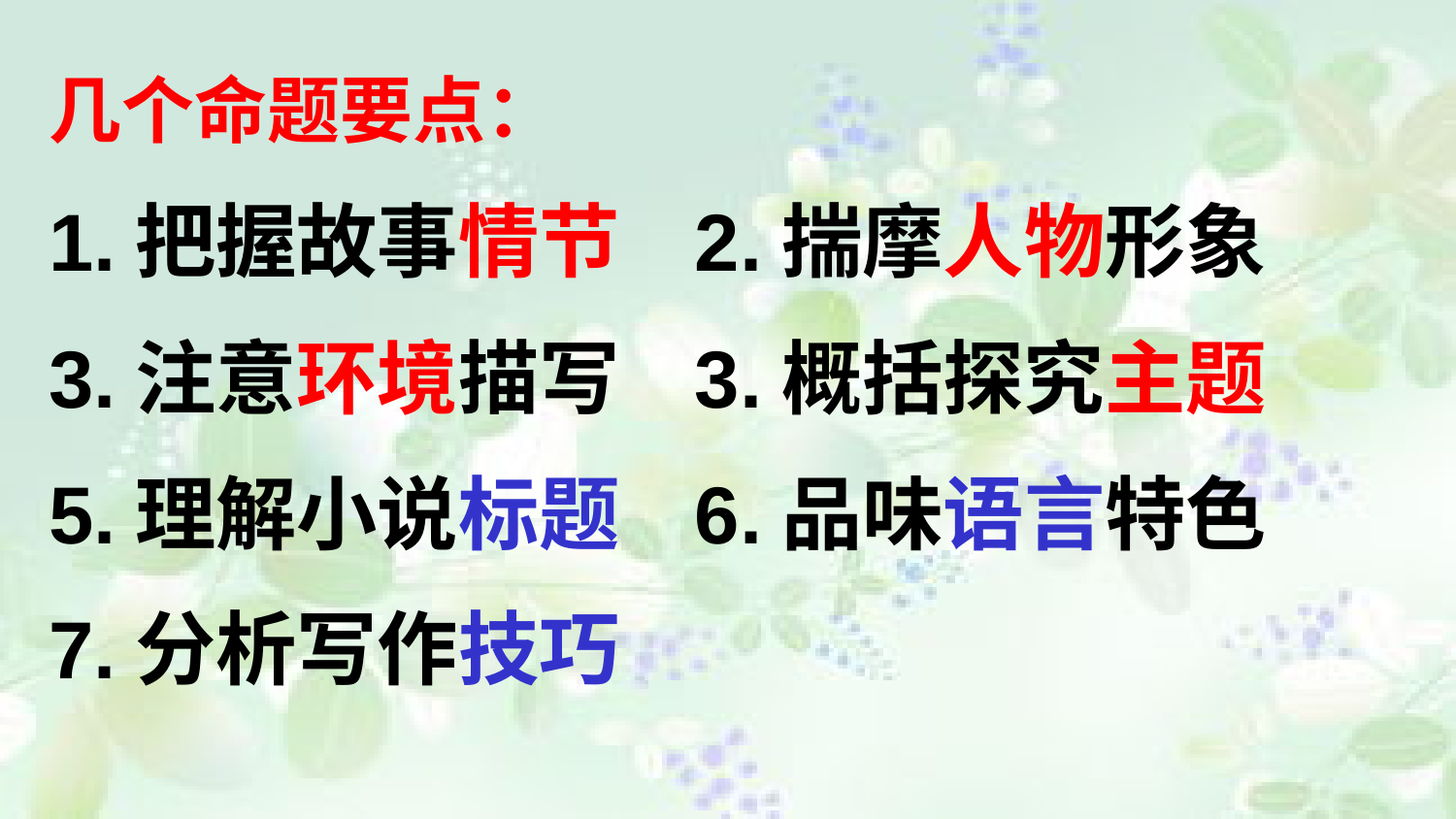

几个命题要点：
1.把握故事情节   2.揣摩人物形象
3.注意环境描写   3.概括探究主题
5.理解小说标题   6.品味语言特色
7.分析写作技巧